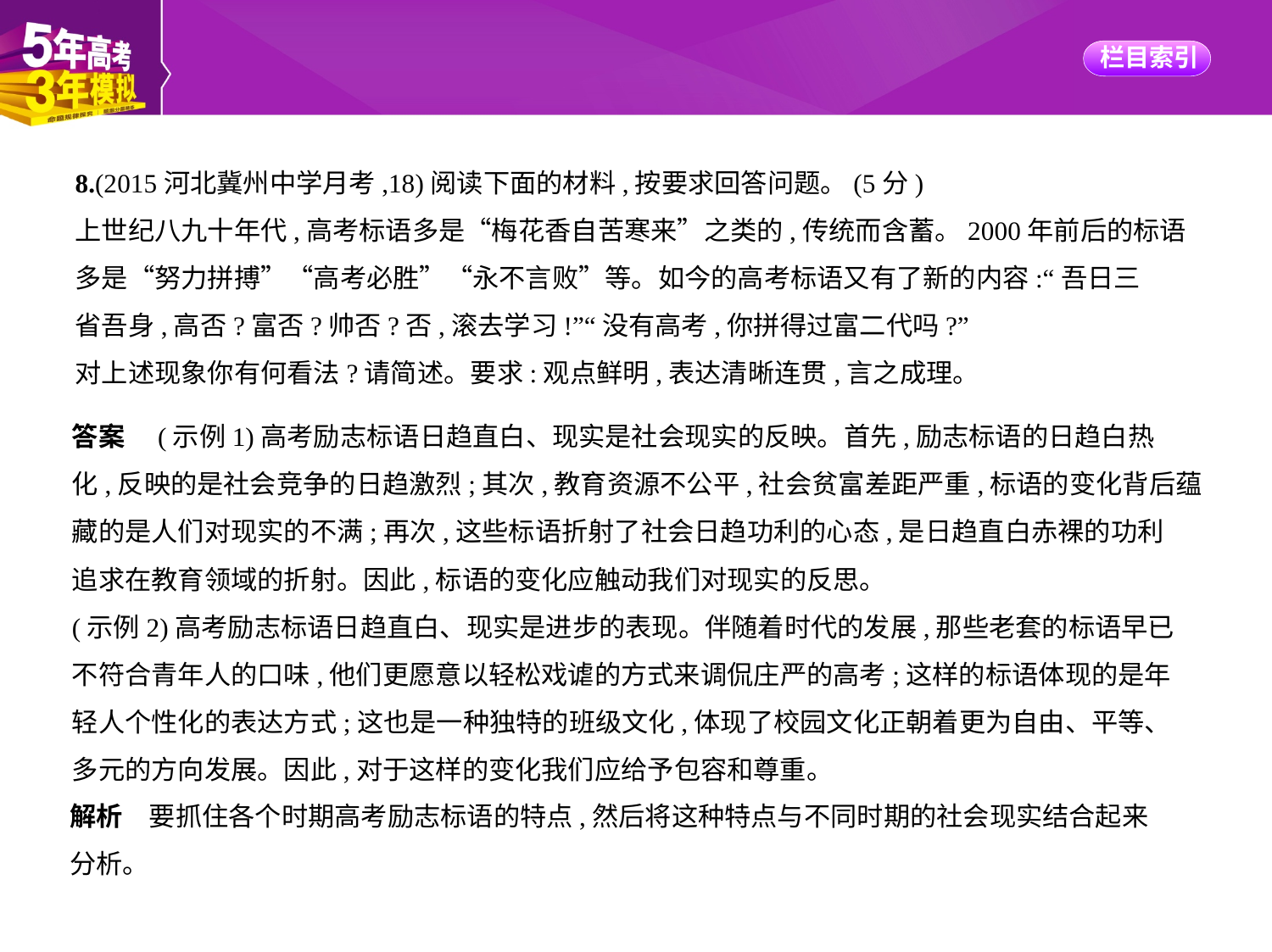

8.(2015河北冀州中学月考,18)阅读下面的材料,按要求回答问题。(5分)
上世纪八九十年代,高考标语多是“梅花香自苦寒来”之类的,传统而含蓄。2000年前后的标语
多是“努力拼搏”“高考必胜”“永不言败”等。如今的高考标语又有了新的内容:“吾日三
省吾身,高否?富否?帅否?否,滚去学习!”“没有高考,你拼得过富二代吗?”
对上述现象你有何看法?请简述。要求:观点鲜明,表达清晰连贯,言之成理。
答案　(示例1)高考励志标语日趋直白、现实是社会现实的反映。首先,励志标语的日趋白热
化,反映的是社会竞争的日趋激烈;其次,教育资源不公平,社会贫富差距严重,标语的变化背后蕴
藏的是人们对现实的不满;再次,这些标语折射了社会日趋功利的心态,是日趋直白赤裸的功利
追求在教育领域的折射。因此,标语的变化应触动我们对现实的反思。
(示例2)高考励志标语日趋直白、现实是进步的表现。伴随着时代的发展,那些老套的标语早已
不符合青年人的口味,他们更愿意以轻松戏谑的方式来调侃庄严的高考;这样的标语体现的是年
轻人个性化的表达方式;这也是一种独特的班级文化,体现了校园文化正朝着更为自由、平等、
多元的方向发展。因此,对于这样的变化我们应给予包容和尊重。
解析　要抓住各个时期高考励志标语的特点,然后将这种特点与不同时期的社会现实结合起来
分析。